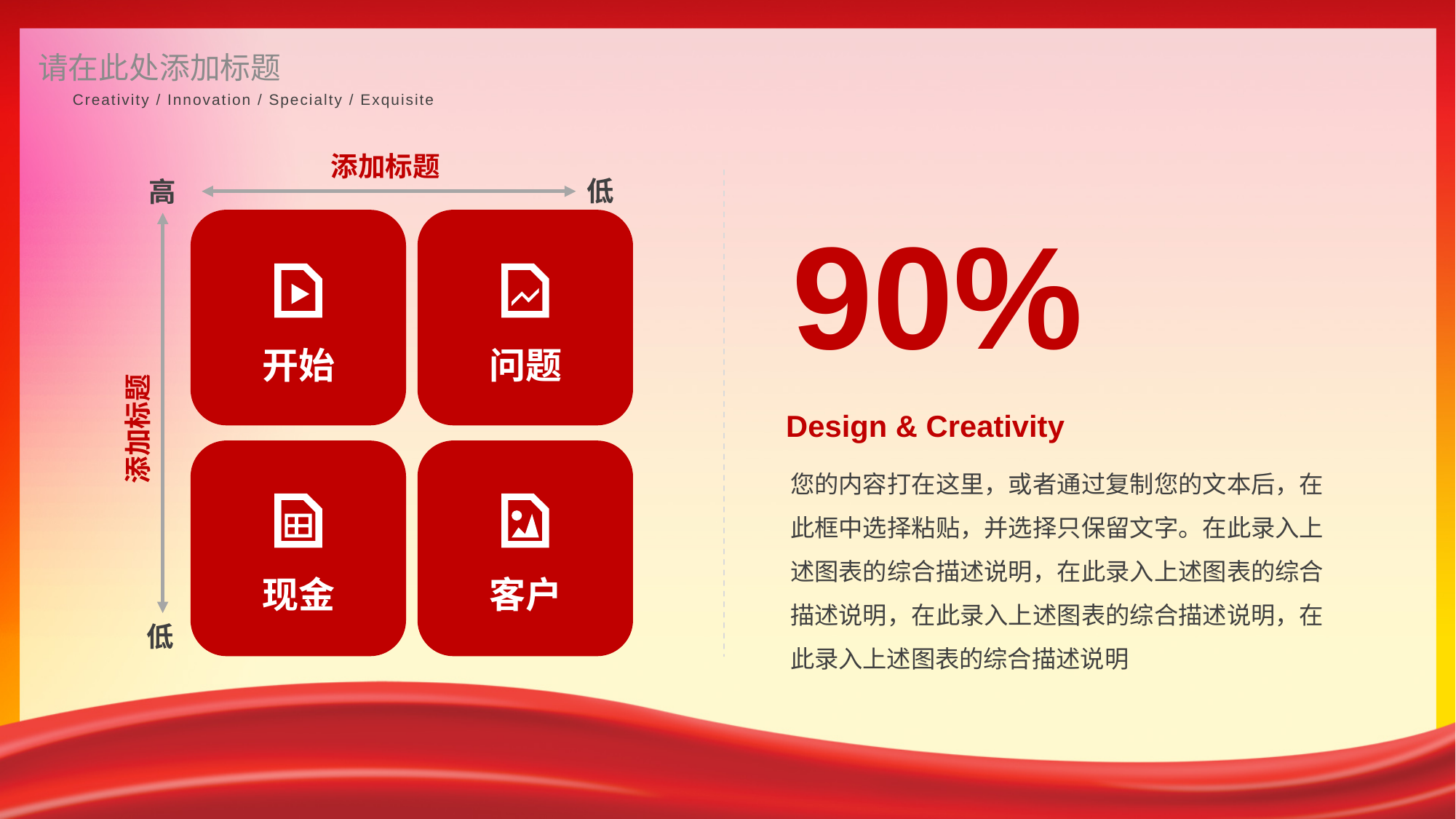

请在此处添加标题
Creativity / Innovation / Specialty / Exquisite
添加标题
低
高
90%

开始
问题
Design & Creativity
添加标题

您的内容打在这里，或者通过复制您的文本后，在此框中选择粘贴，并选择只保留文字。在此录入上述图表的综合描述说明，在此录入上述图表的综合描述说明，在此录入上述图表的综合描述说明，在此录入上述图表的综合描述说明

现金
客户
低